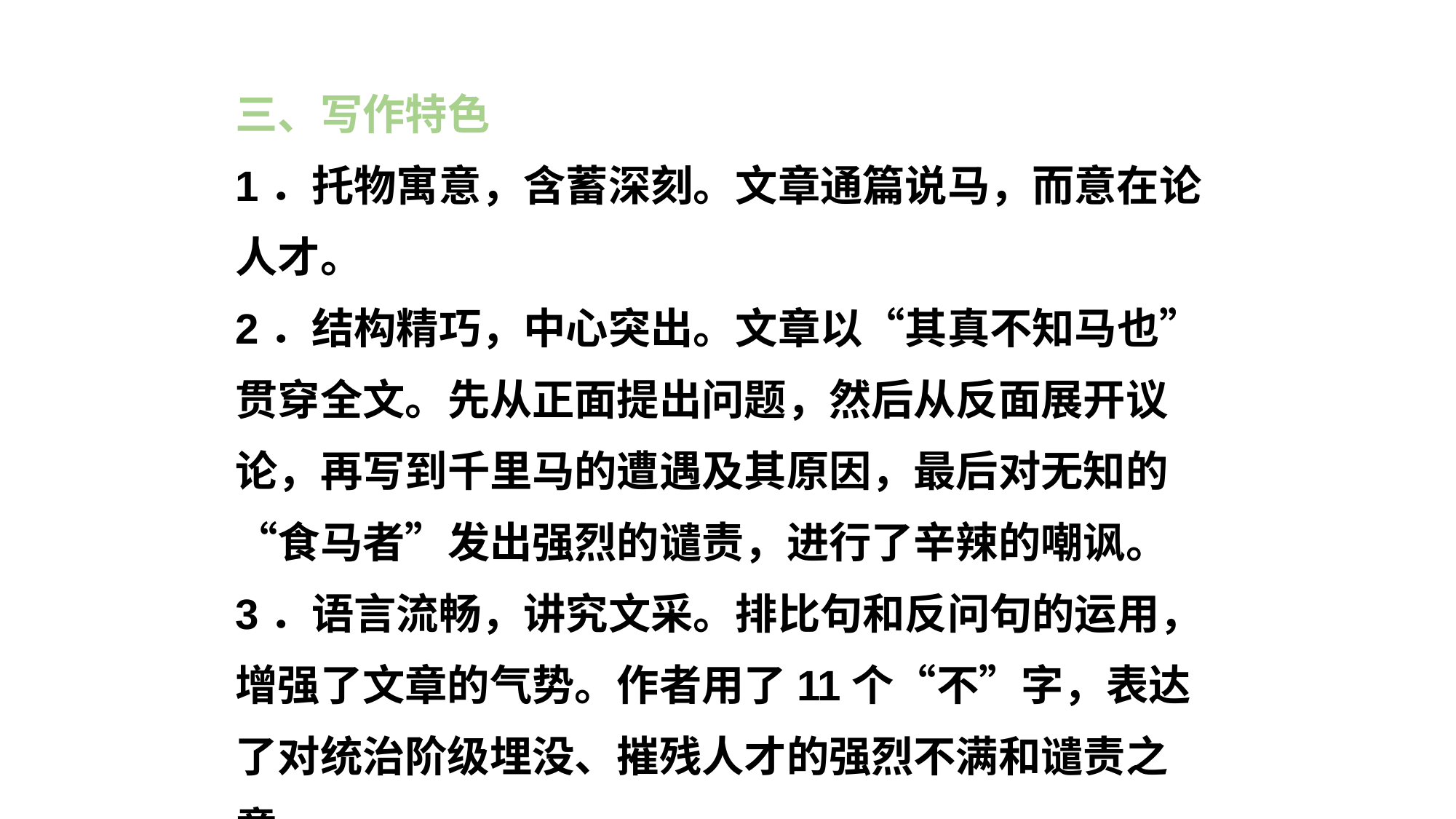

三、写作特色
1．托物寓意，含蓄深刻。文章通篇说马，而意在论人才。
2．结构精巧，中心突出。文章以“其真不知马也”贯穿全文。先从正面提出问题，然后从反面展开议论，再写到千里马的遭遇及其原因，最后对无知的“食马者”发出强烈的谴责，进行了辛辣的嘲讽。
3．语言流畅，讲究文采。排比句和反问句的运用，增强了文章的气势。作者用了11个“不”字，表达了对统治阶级埋没、摧残人才的强烈不满和谴责之意。